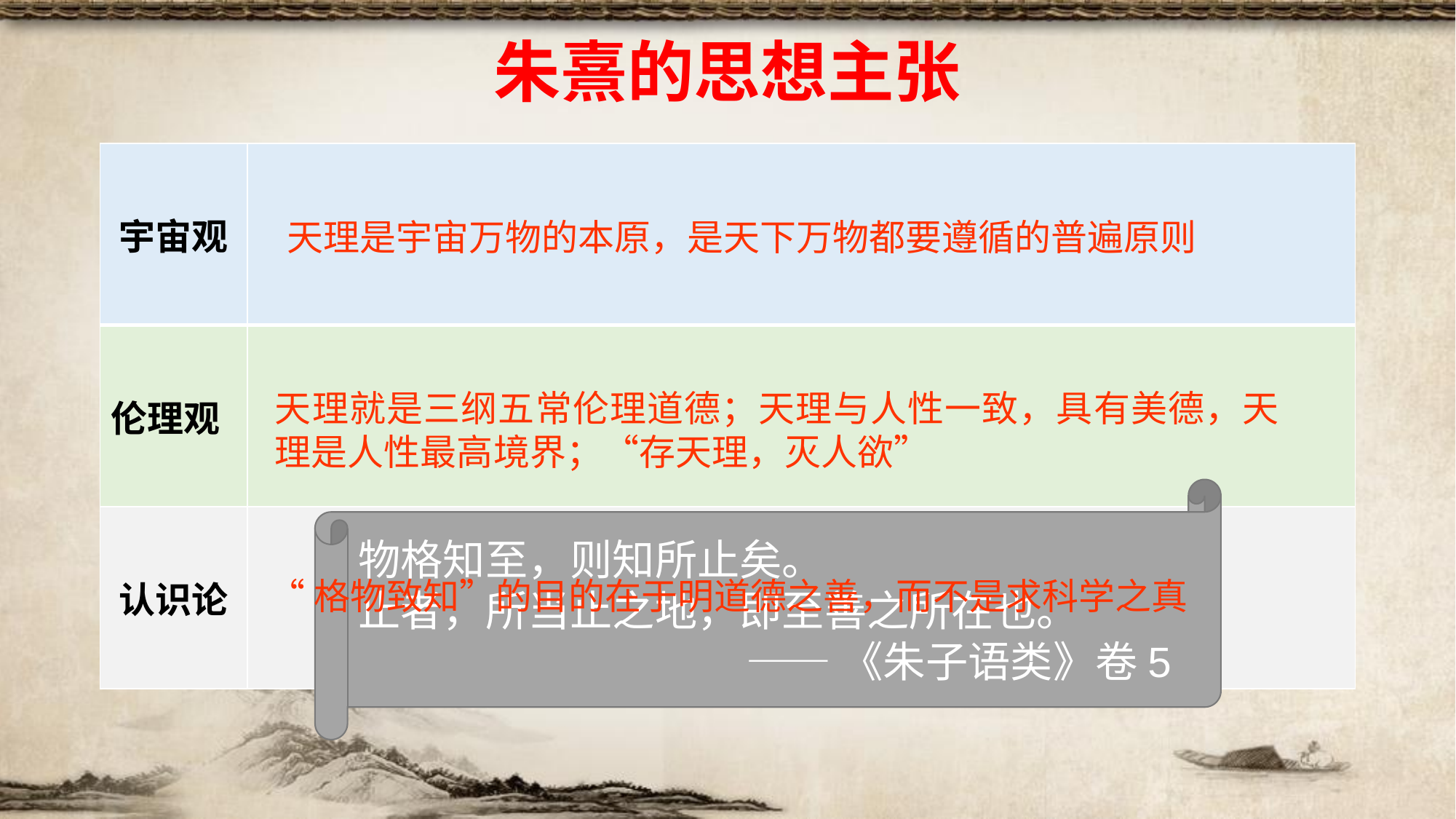

# 朱熹的思想主张
| 宇宙观 |  |
| --- | --- |
| 伦理观 |  |
| 认识论 |  |
天理是宇宙万物的本原，是天下万物都要遵循的普遍原则
天理就是三纲五常伦理道德；天理与人性一致，具有美德，天理是人性最高境界；“存天理，灭人欲”
物格知至，则知所止矣。
止者，所当止之地，即至善之所在也。
                                         ——《朱子语类》卷5
“格物致知”的目的在于明道德之善，而不是求科学之真